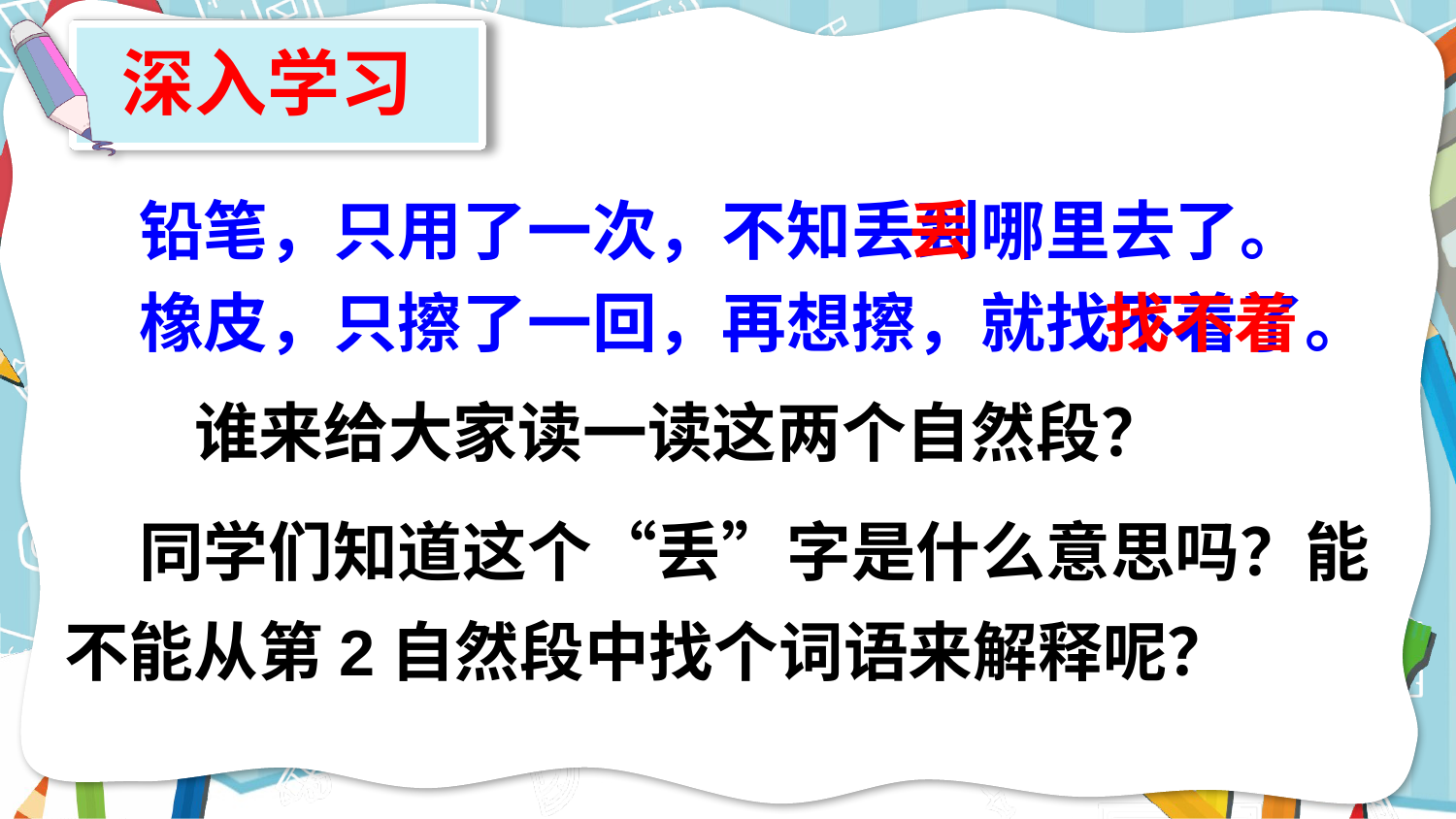

深入学习
    铅笔，只用了一次，不知丢到哪里去了。
    橡皮，只擦了一回，再想擦，就找不着了。
丢
找不着
谁来给大家读一读这两个自然段？
    同学们知道这个“丢”字是什么意思吗？能不能从第2自然段中找个词语来解释呢？